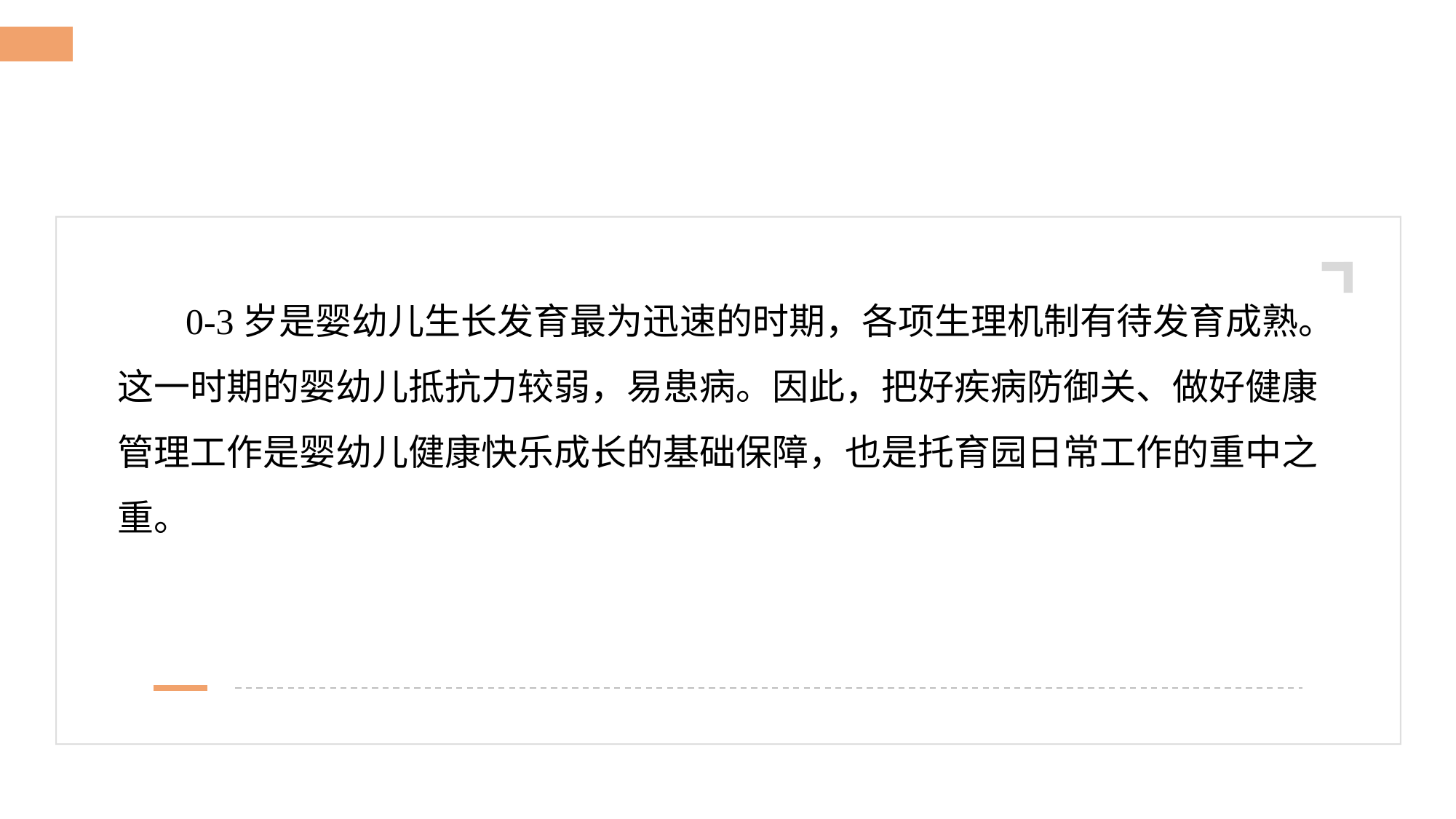

0-3岁是婴幼儿生长发育最为迅速的时期，各项生理机制有待发育成熟。这一时期的婴幼儿抵抗力较弱，易患病。因此，把好疾病防御关、做好健康管理工作是婴幼儿健康快乐成长的基础保障，也是托育园日常工作的重中之重。